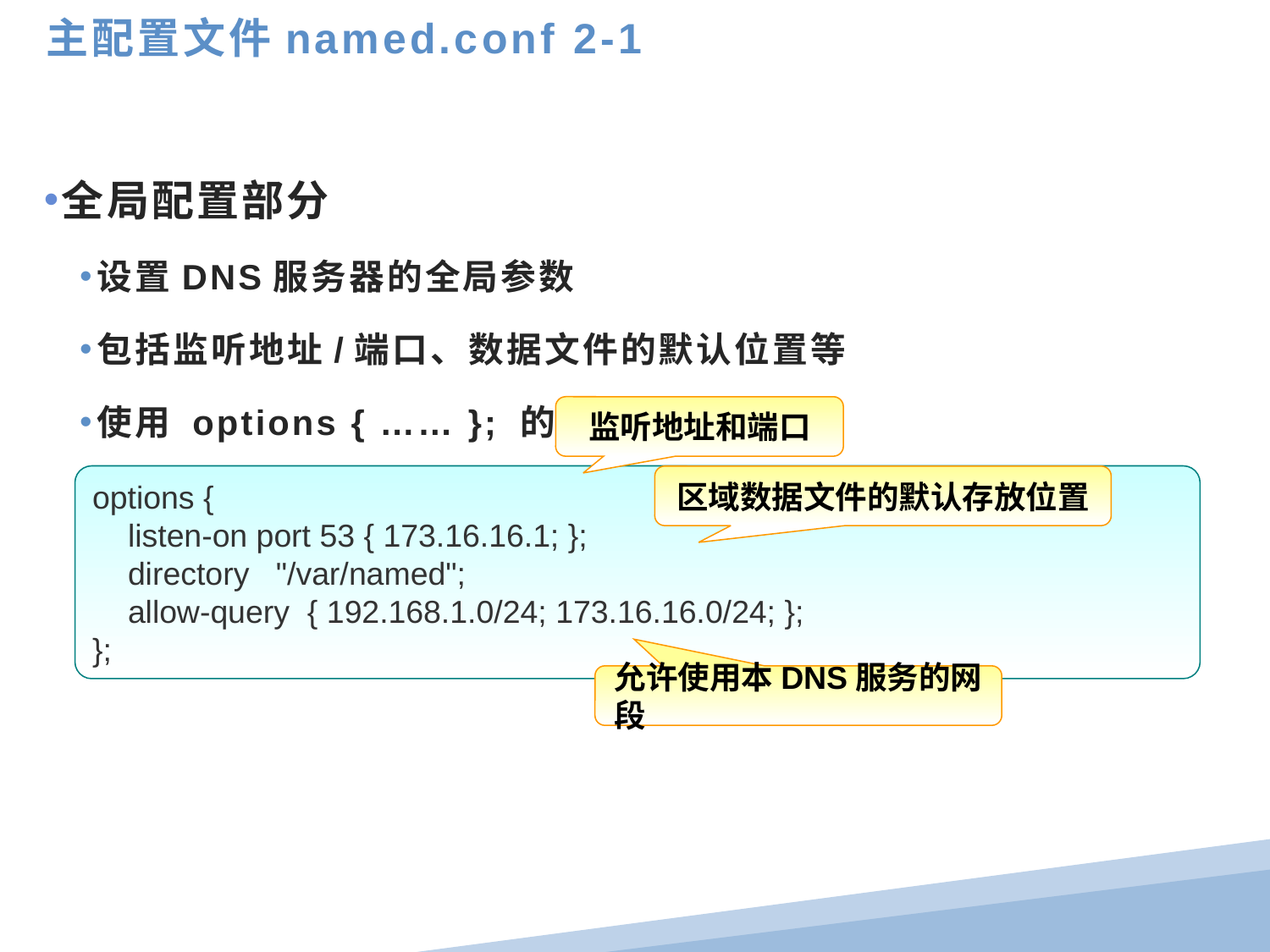

主配置文件named.conf 2-1
全局配置部分
设置DNS服务器的全局参数
包括监听地址/端口、数据文件的默认位置等
使用 options { …… }; 的配置段
监听地址和端口
options {
    listen-on port 53 { 173.16.16.1; };
    directory   "/var/named";
    allow-query  { 192.168.1.0/24; 173.16.16.0/24; };
};
区域数据文件的默认存放位置
允许使用本DNS服务的网段